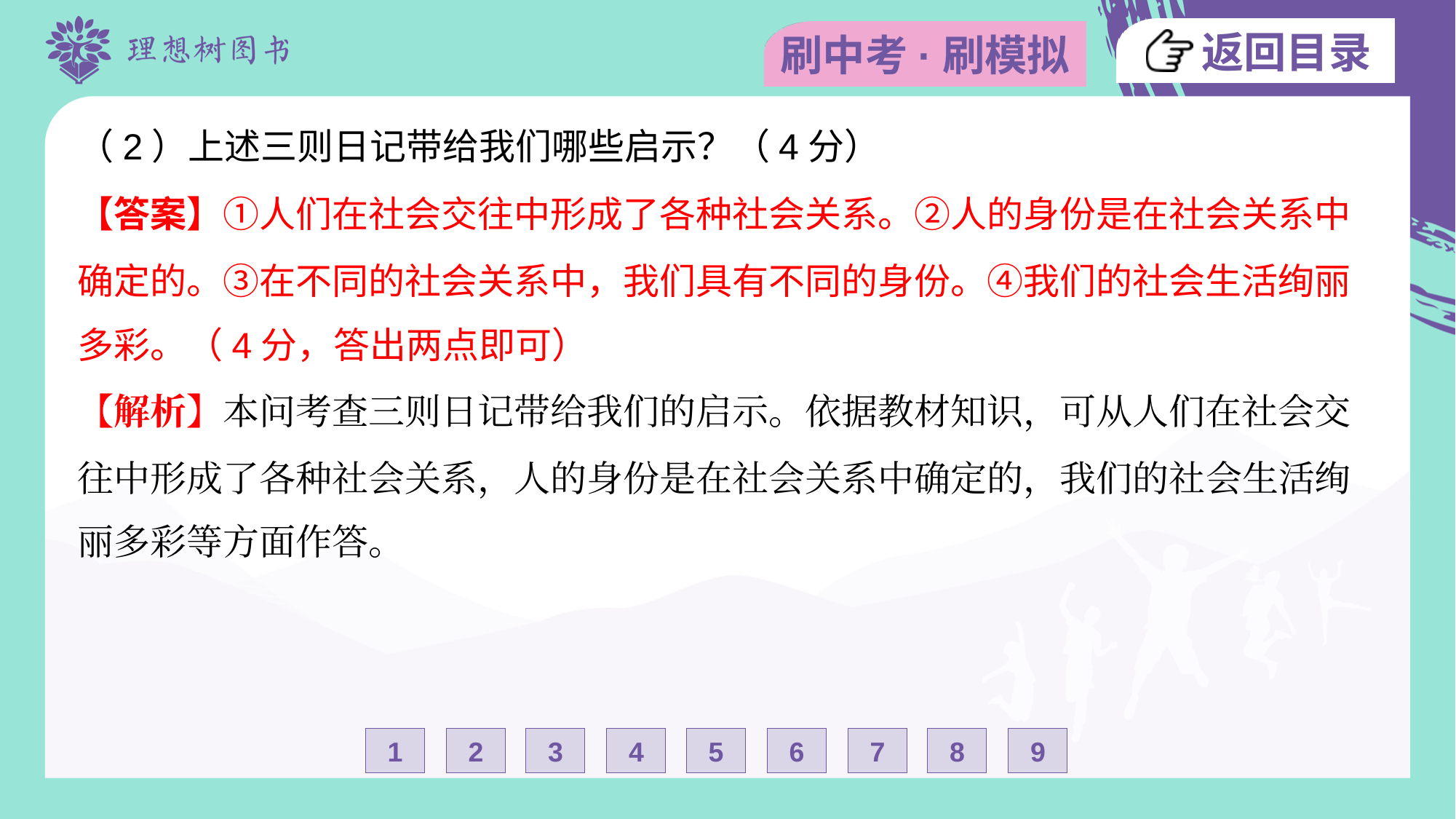

（2）上述三则日记带给我们哪些启示？（4分）
【答案】①人们在社会交往中形成了各种社会关系。②人的身份是在社会关系中
确定的。③在不同的社会关系中，我们具有不同的身份。④我们的社会生活绚丽
多彩。（4分，答出两点即可）
【解析】本问考查三则日记带给我们的启示。依据教材知识，可从人们在社会交
往中形成了各种社会关系，人的身份是在社会关系中确定的，我们的社会生活绚
丽多彩等方面作答。